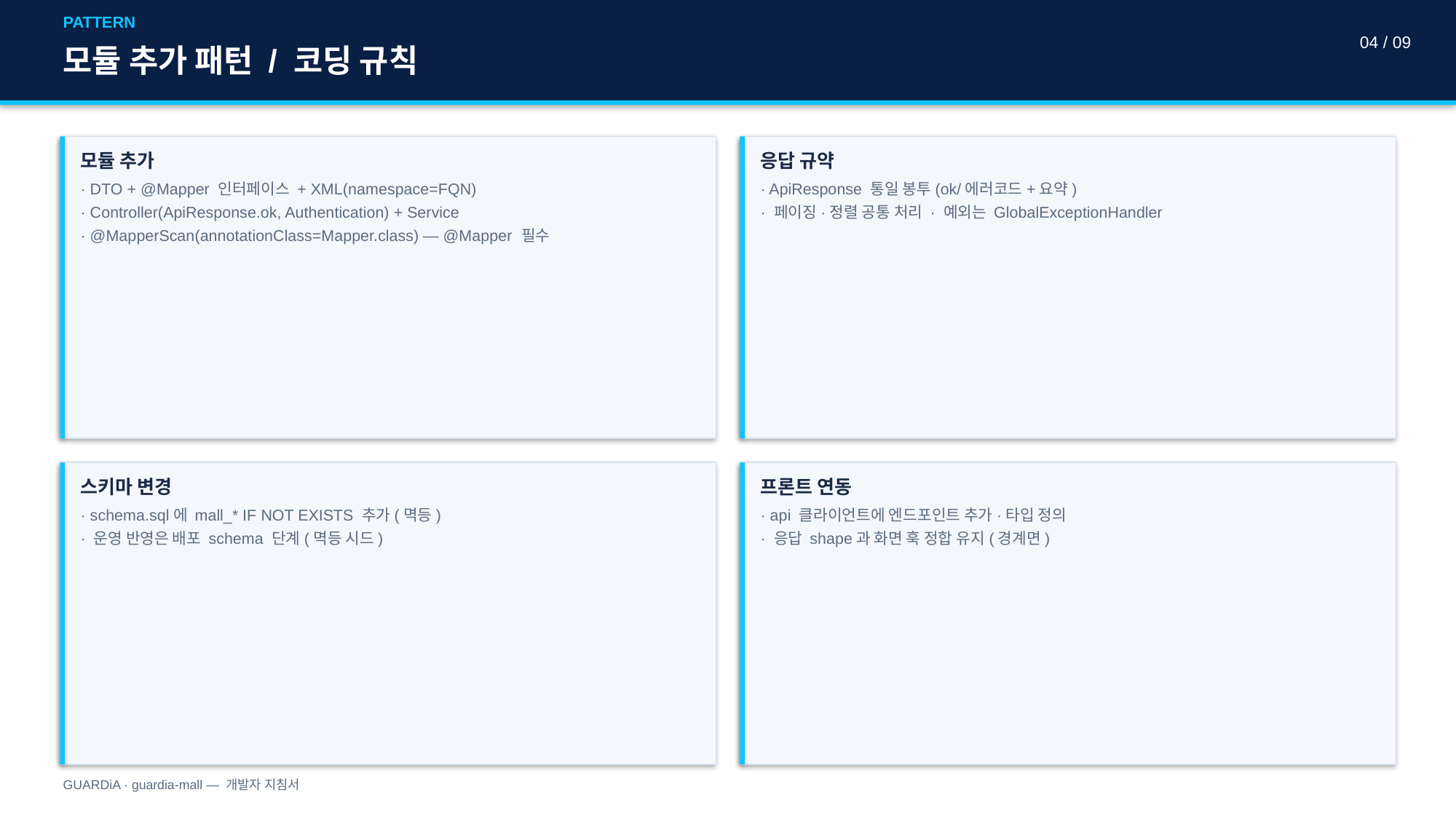

PATTERN
04 / 09
모듈 추가 패턴 / 코딩 규칙

모듈 추가
· DTO + @Mapper 인터페이스 + XML(namespace=FQN)
· Controller(ApiResponse.ok, Authentication) + Service
· @MapperScan(annotationClass=Mapper.class) — @Mapper 필수
응답 규약
· ApiResponse 통일 봉투(ok/에러코드+요약)
· 페이징·정렬 공통 처리 · 예외는 GlobalExceptionHandler

스키마 변경
· schema.sql에 mall_* IF NOT EXISTS 추가(멱등)
· 운영 반영은 배포 schema 단계(멱등 시드)
프론트 연동
· api 클라이언트에 엔드포인트 추가·타입 정의
· 응답 shape과 화면 훅 정합 유지(경계면)
GUARDiA · guardia-mall — 개발자 지침서